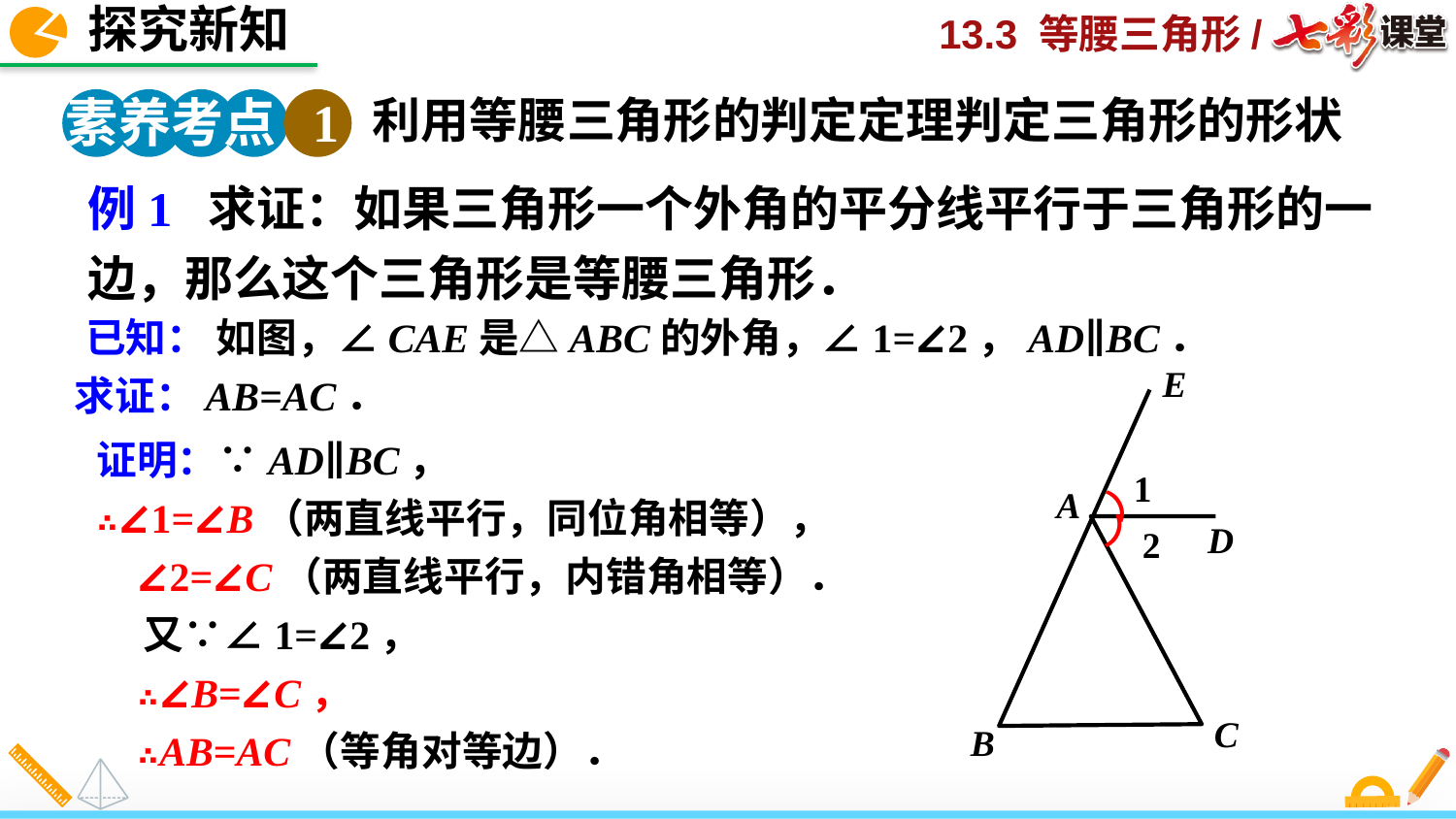

探究新知

素养考点  1

利用等腰三角形的判定定理判定三角形的形状
例1  求证：如果三角形一个外角的平分线平行于三角形的一边，那么这个三角形是等腰三角形．
已知： 如图，∠CAE是△ABC的外角，∠1=∠2，AD∥BC．
E

1
（
A
（
2
C
B
D
求证：AB=AC．
证明：∵AD∥BC，
∴∠1=∠B（两直线平行，同位角相等），
    ∠2=∠C（两直线平行，内错角相等）．
    又∵∠1=∠2，
    ∴∠B=∠C，
    ∴AB=AC（等角对等边）．